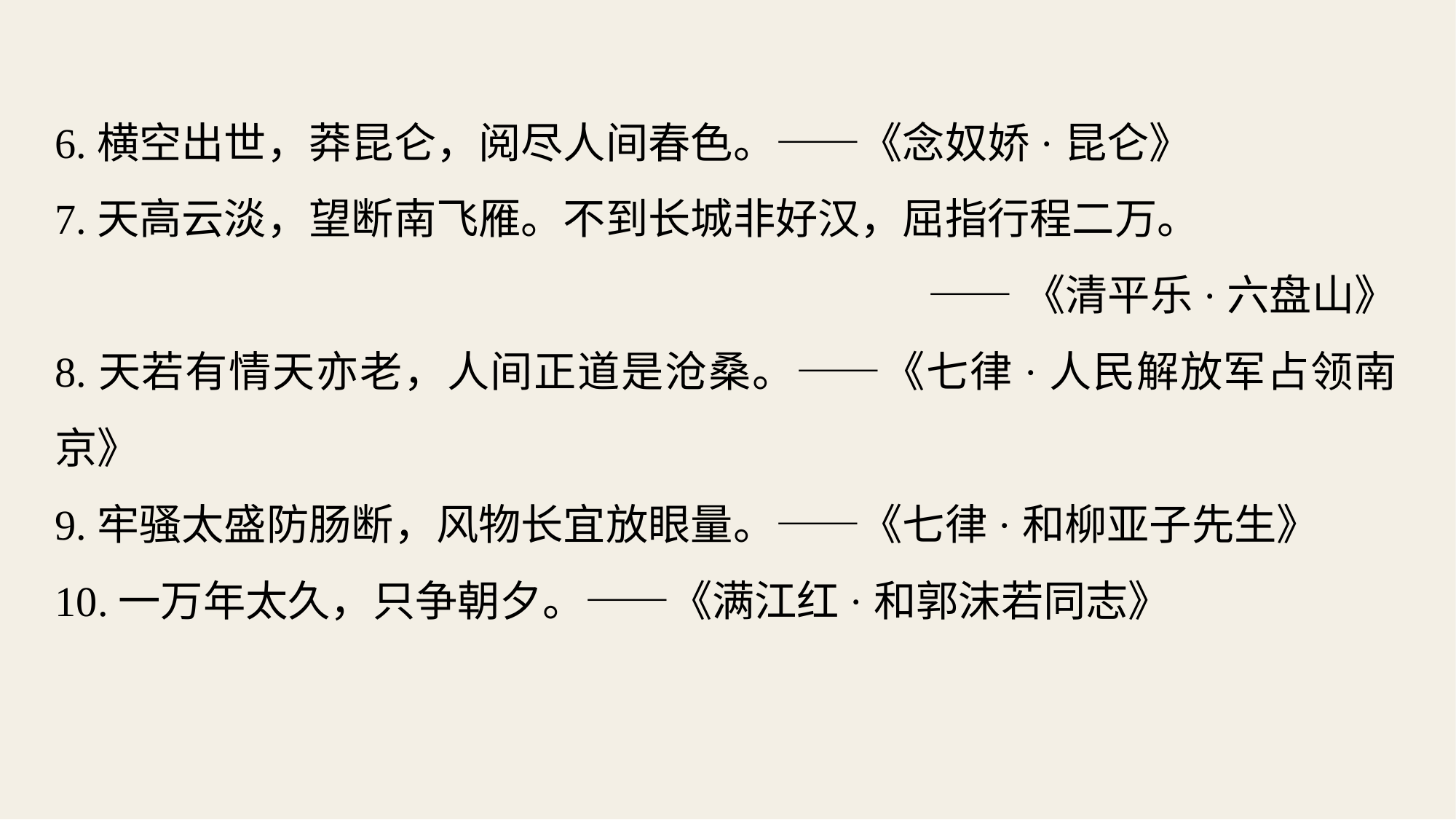

6.横空出世，莽昆仑，阅尽人间春色。——《念奴娇·昆仑》
7.天高云淡，望断南飞雁。不到长城非好汉，屈指行程二万。
——《清平乐·六盘山》
8.天若有情天亦老，人间正道是沧桑。——《七律·人民解放军占领南京》
9.牢骚太盛防肠断，风物长宜放眼量。——《七律·和柳亚子先生》
10.一万年太久，只争朝夕。——《满江红·和郭沫若同志》